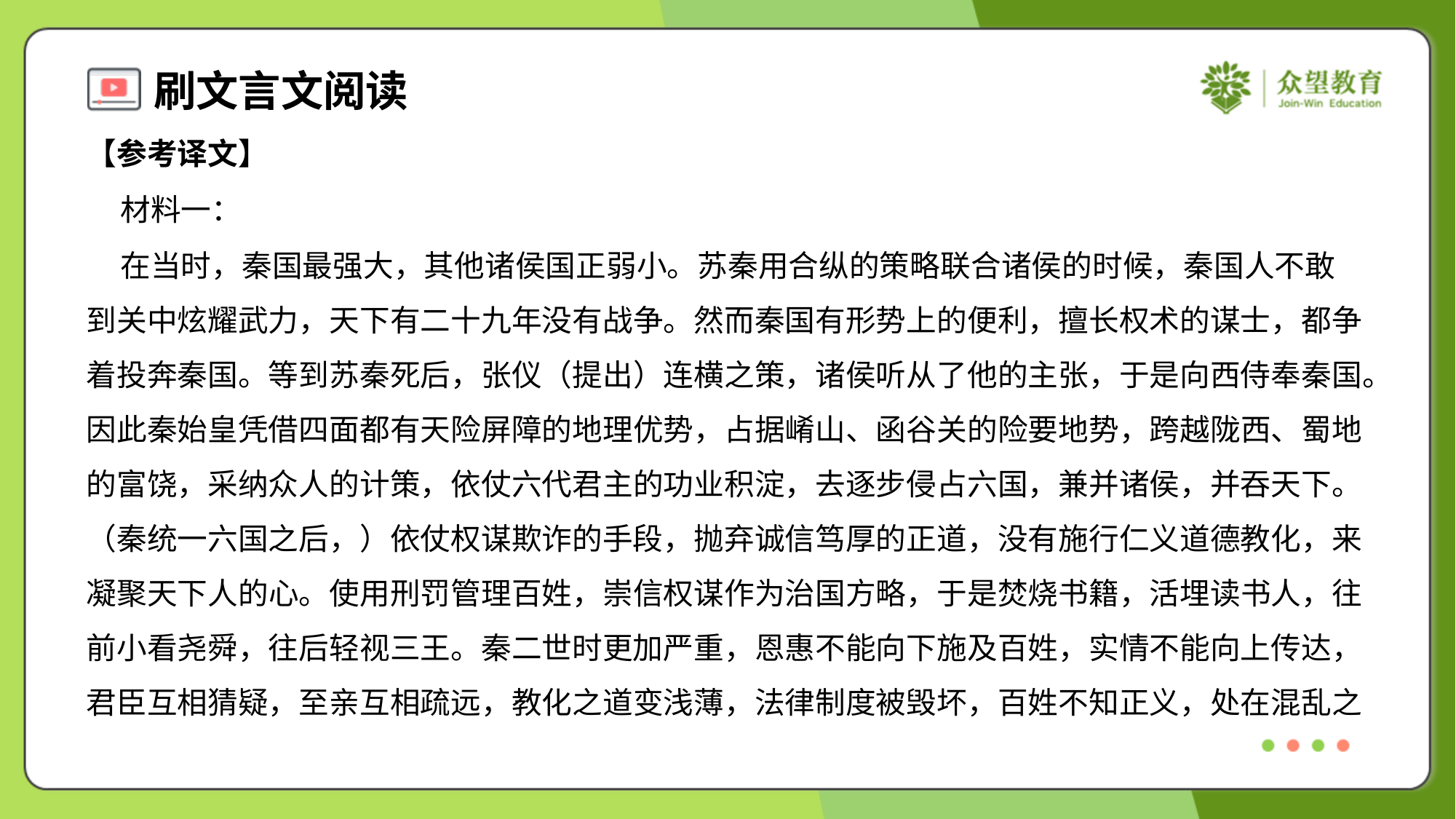

【参考译文】
    材料一：
    在当时，秦国最强大，其他诸侯国正弱小。苏秦用合纵的策略联合诸侯的时候，秦国人不敢
到关中炫耀武力，天下有二十九年没有战争。然而秦国有形势上的便利，擅长权术的谋士，都争
着投奔秦国。等到苏秦死后，张仪（提出）连横之策，诸侯听从了他的主张，于是向西侍奉秦国。
因此秦始皇凭借四面都有天险屏障的地理优势，占据崤山、函谷关的险要地势，跨越陇西、蜀地
的富饶，采纳众人的计策，依仗六代君主的功业积淀，去逐步侵占六国，兼并诸侯，并吞天下。
（秦统一六国之后，）依仗权谋欺诈的手段，抛弃诚信笃厚的正道，没有施行仁义道德教化，来
凝聚天下人的心。使用刑罚管理百姓，崇信权谋作为治国方略，于是焚烧书籍，活埋读书人，往
前小看尧舜，往后轻视三王。秦二世时更加严重，恩惠不能向下施及百姓，实情不能向上传达，
君臣互相猜疑，至亲互相疏远，教化之道变浅薄，法律制度被毁坏，百姓不知正义，处在混乱之